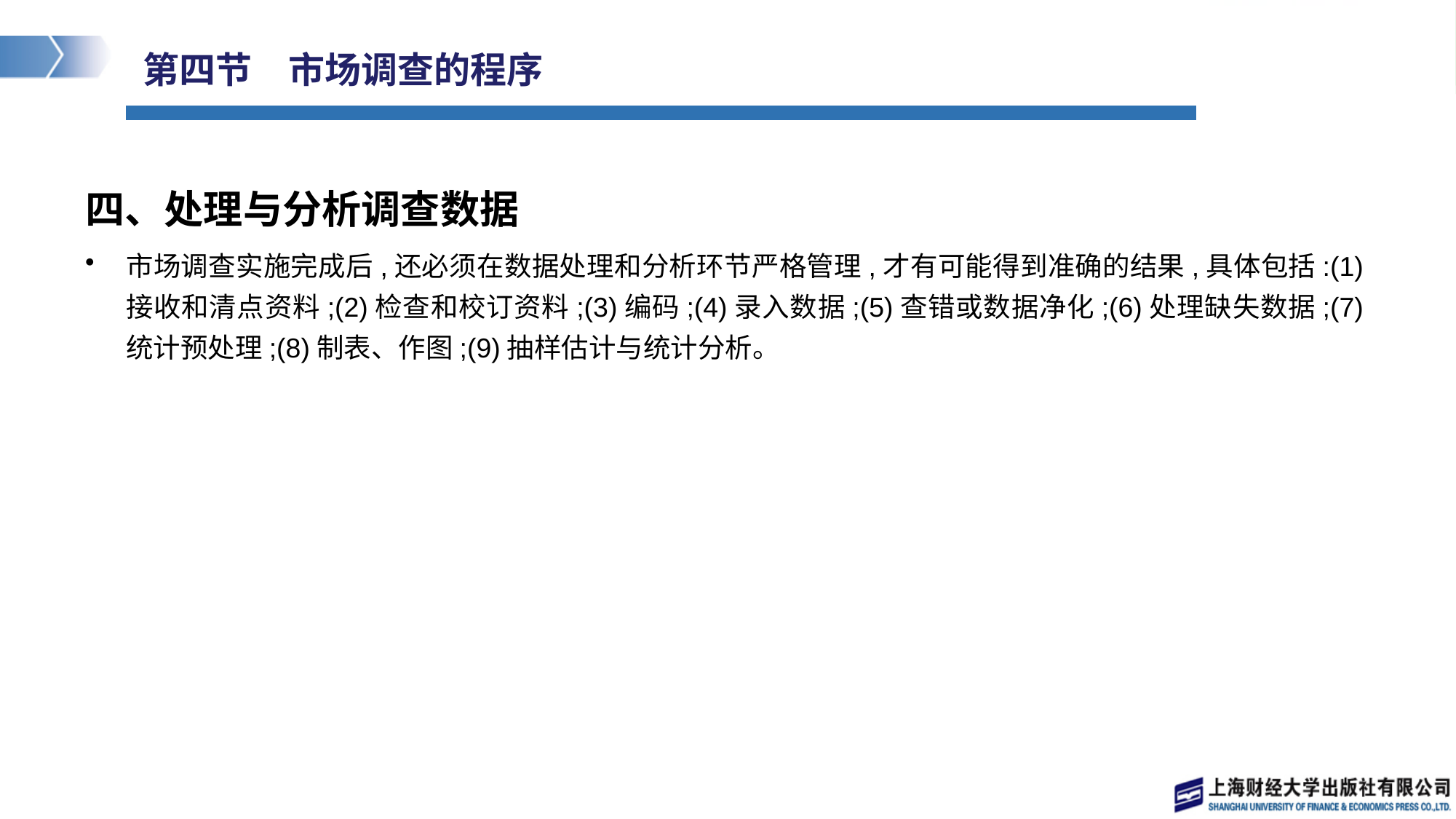

# 第四节　市场调查的程序
四、处理与分析调查数据
市场调查实施完成后,还必须在数据处理和分析环节严格管理,才有可能得到准确的结果,具体包括:(1)接收和清点资料;(2)检查和校订资料;(3)编码;(4)录入数据;(5)查错或数据净化;(6)处理缺失数据;(7)统计预处理;(8)制表、作图;(9)抽样估计与统计分析。